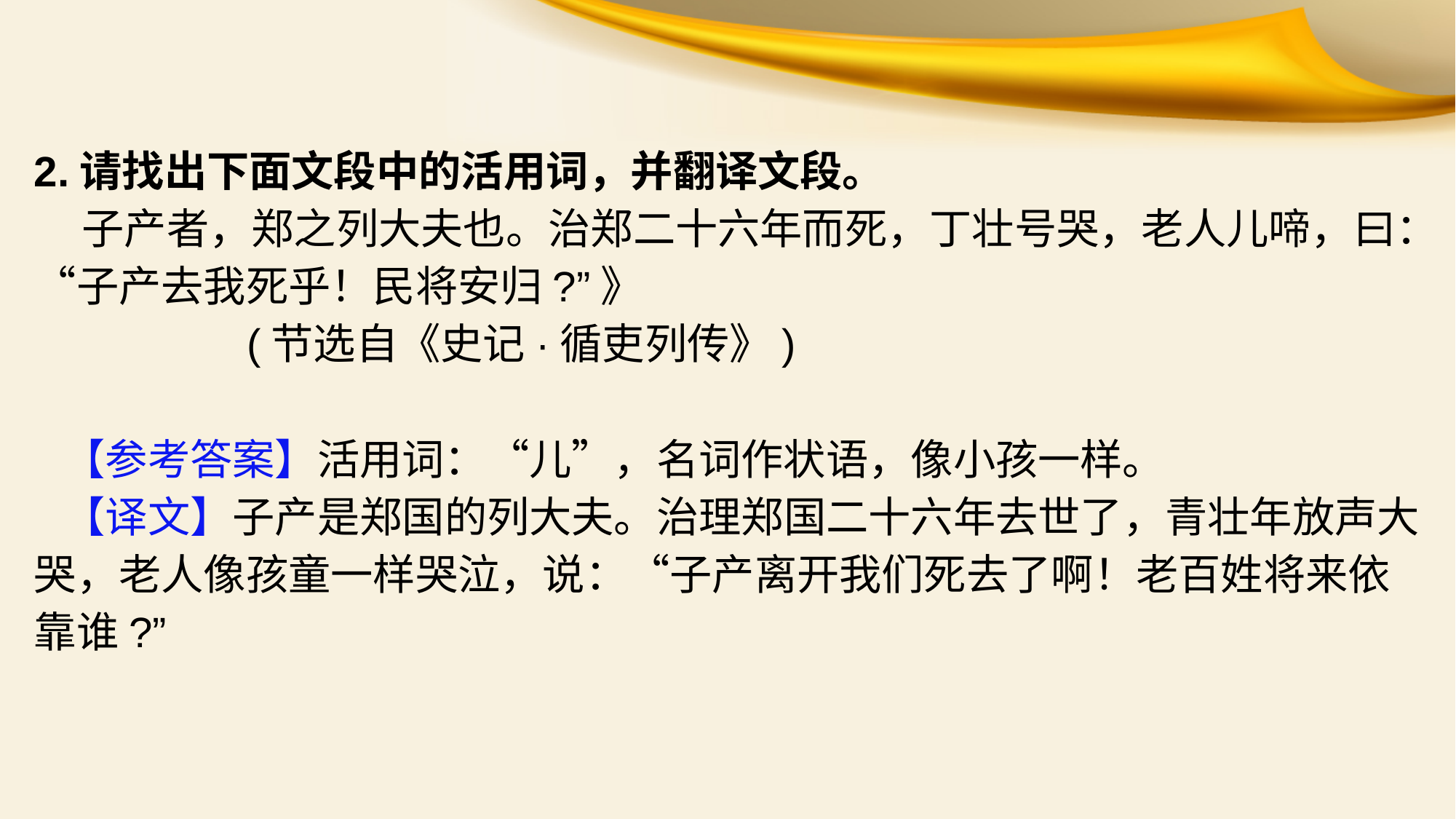

2.请找出下面文段中的活用词，并翻译文段。
    子产者，郑之列大夫也。治郑二十六年而死，丁壮号哭，老人儿啼，曰：“子产去我死乎！民将安归?”》
                  (节选自《史记·循吏列传》)

  【参考答案】活用词：“儿”，名词作状语，像小孩一样。
  【译文】子产是郑国的列大夫。治理郑国二十六年去世了，青壮年放声大哭，老人像孩童一样哭泣，说：“子产离开我们死去了啊！老百姓将来依靠谁?”